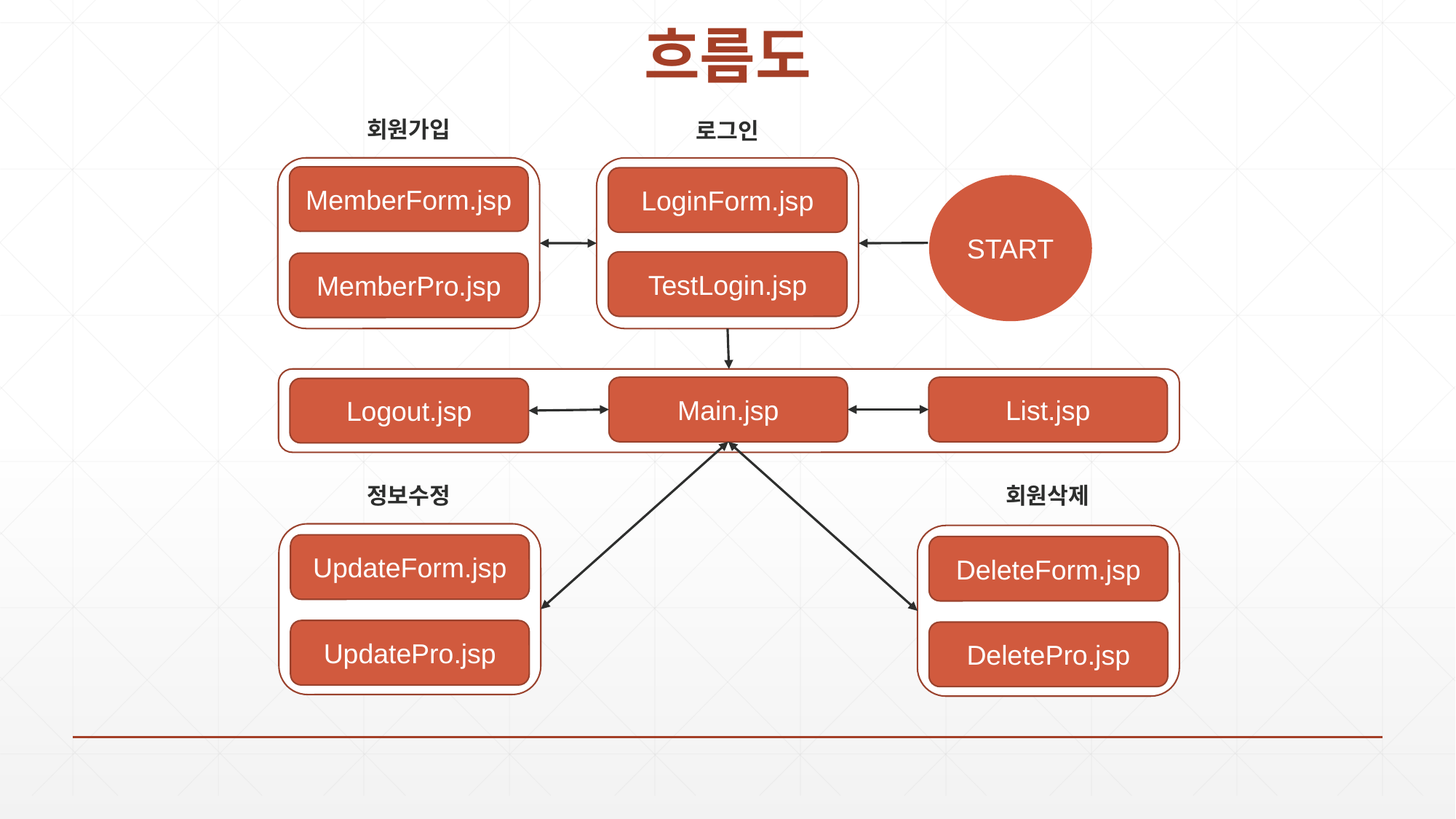

# 흐름도
회원가입
로그인

MemberForm.jsp
MemberPro.jsp

LoginForm.jsp
TestLogin.jsp
START

Main.jsp
List.jsp
Logout.jsp
정보수정
회원삭제

UpdateForm.jsp
UpdatePro.jsp

DeleteForm.jsp
DeletePro.jsp